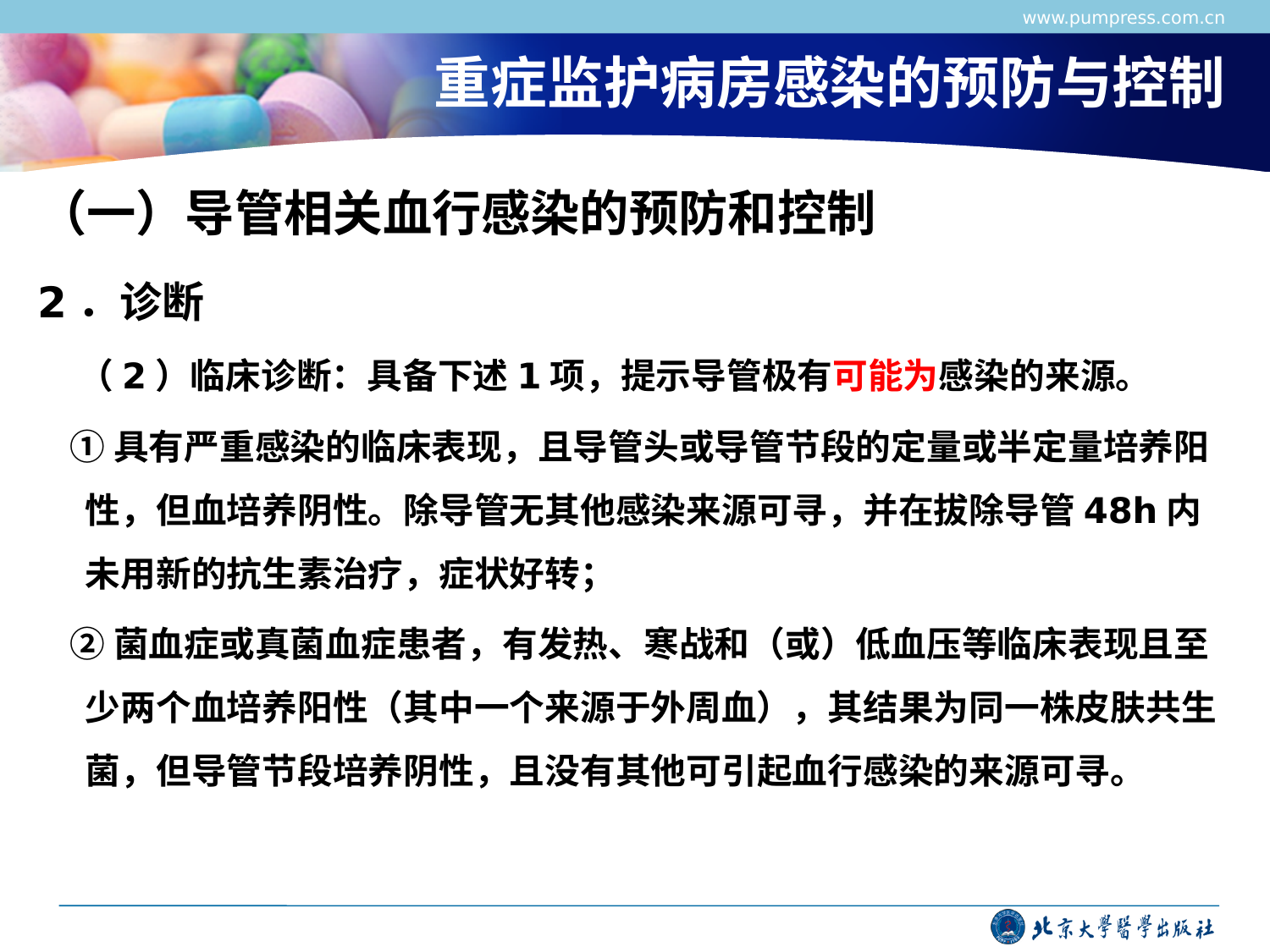

www.pumpress.com.cn
# 重症监护病房感染的预防与控制
（一）导管相关血行感染的预防和控制
2．诊断
    （2）临床诊断：具备下述1项，提示导管极有可能为感染的来源。
    ①具有严重感染的临床表现，且导管头或导管节段的定量或半定量培养阳性，但血培养阴性。除导管无其他感染来源可寻，并在拔除导管48h内未用新的抗生素治疗，症状好转；
    ②菌血症或真菌血症患者，有发热、寒战和（或）低血压等临床表现且至少两个血培养阳性（其中一个来源于外周血），其结果为同一株皮肤共生菌，但导管节段培养阴性，且没有其他可引起血行感染的来源可寻。